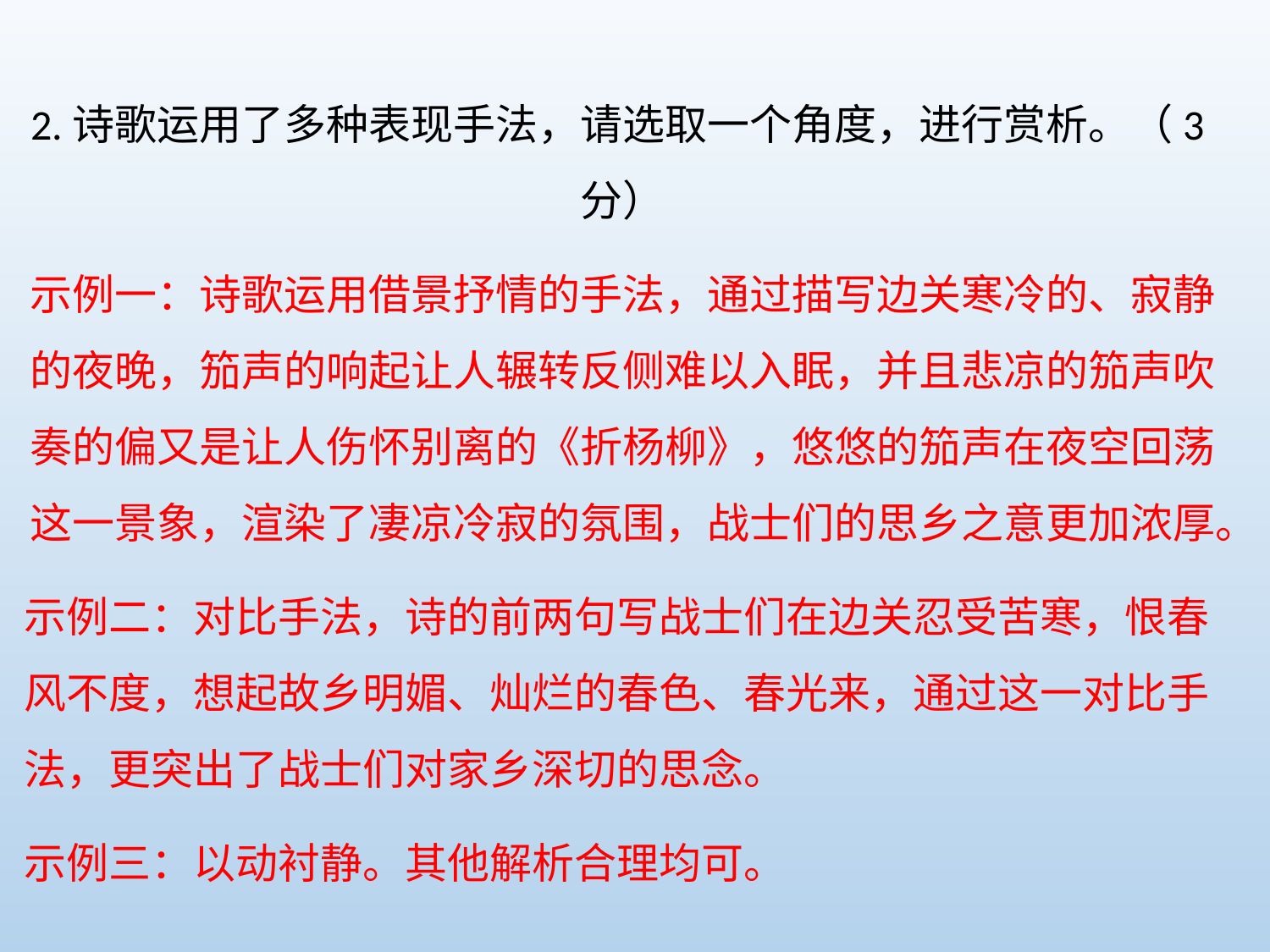

2.诗歌运用了多种表现手法，请选取一个角度，进行赏析。（3分）
示例一：诗歌运用借景抒情的手法，通过描写边关寒冷的、寂静的夜晚，笳声的响起让人辗转反侧难以入眠，并且悲凉的笳声吹奏的偏又是让人伤怀别离的《折杨柳》，悠悠的笳声在夜空回荡这一景象，渲染了凄凉冷寂的氛围，战士们的思乡之意更加浓厚。
示例二：对比手法，诗的前两句写战士们在边关忍受苦寒，恨春风不度，想起故乡明媚、灿烂的春色、春光来，通过这一对比手法，更突出了战士们对家乡深切的思念。
示例三：以动衬静。其他解析合理均可。